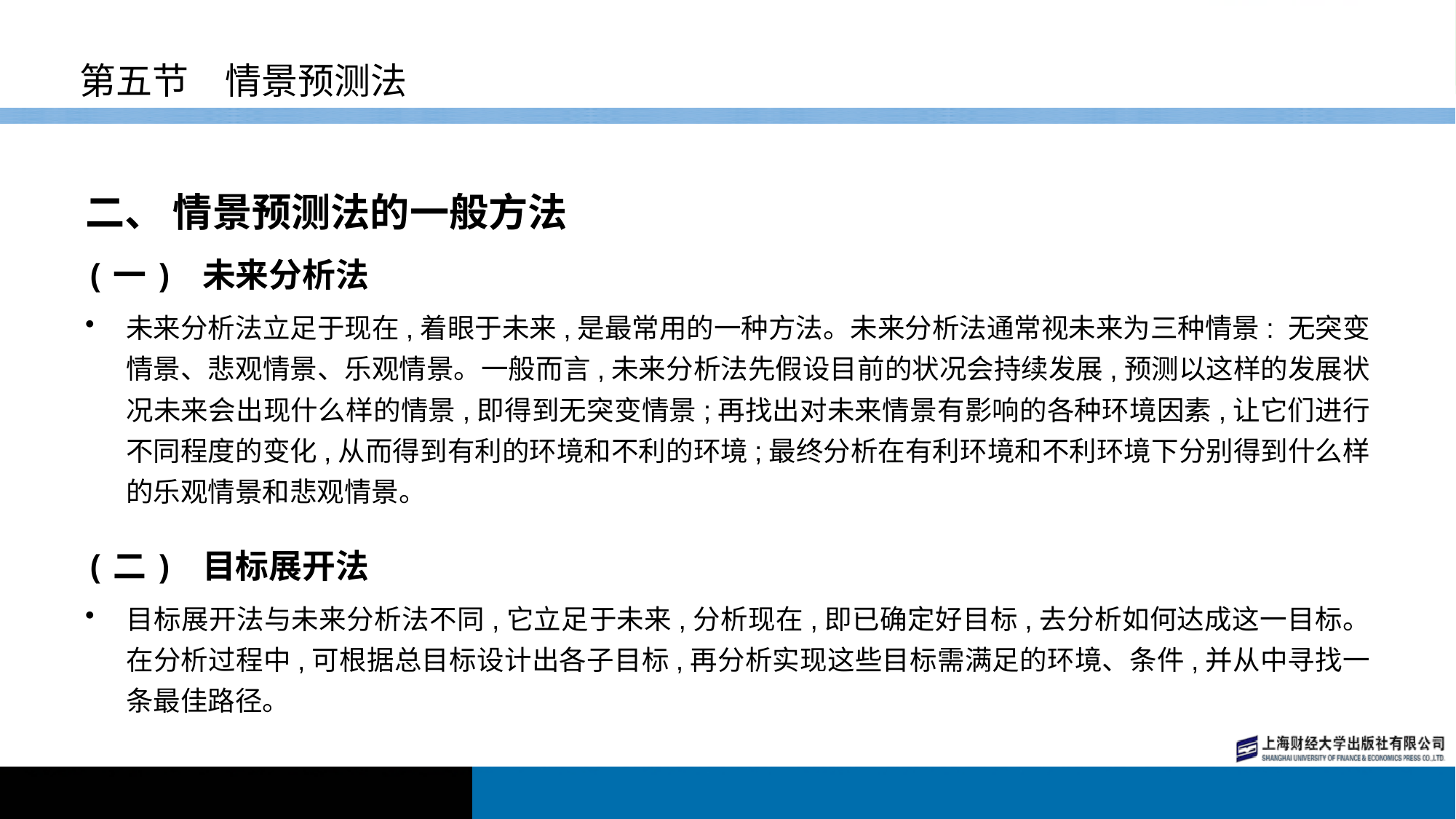

# 第五节　情景预测法
二、 情景预测法的一般方法
(一) 未来分析法
未来分析法立足于现在,着眼于未来,是最常用的一种方法。未来分析法通常视未来为三种情景: 无突变情景、悲观情景、乐观情景。一般而言,未来分析法先假设目前的状况会持续发展,预测以这样的发展状况未来会出现什么样的情景,即得到无突变情景;再找出对未来情景有影响的各种环境因素,让它们进行不同程度的变化,从而得到有利的环境和不利的环境;最终分析在有利环境和不利环境下分别得到什么样的乐观情景和悲观情景。
(二) 目标展开法
目标展开法与未来分析法不同,它立足于未来,分析现在,即已确定好目标,去分析如何达成这一目标。在分析过程中,可根据总目标设计出各子目标,再分析实现这些目标需满足的环境、条件,并从中寻找一条最佳路径。

21